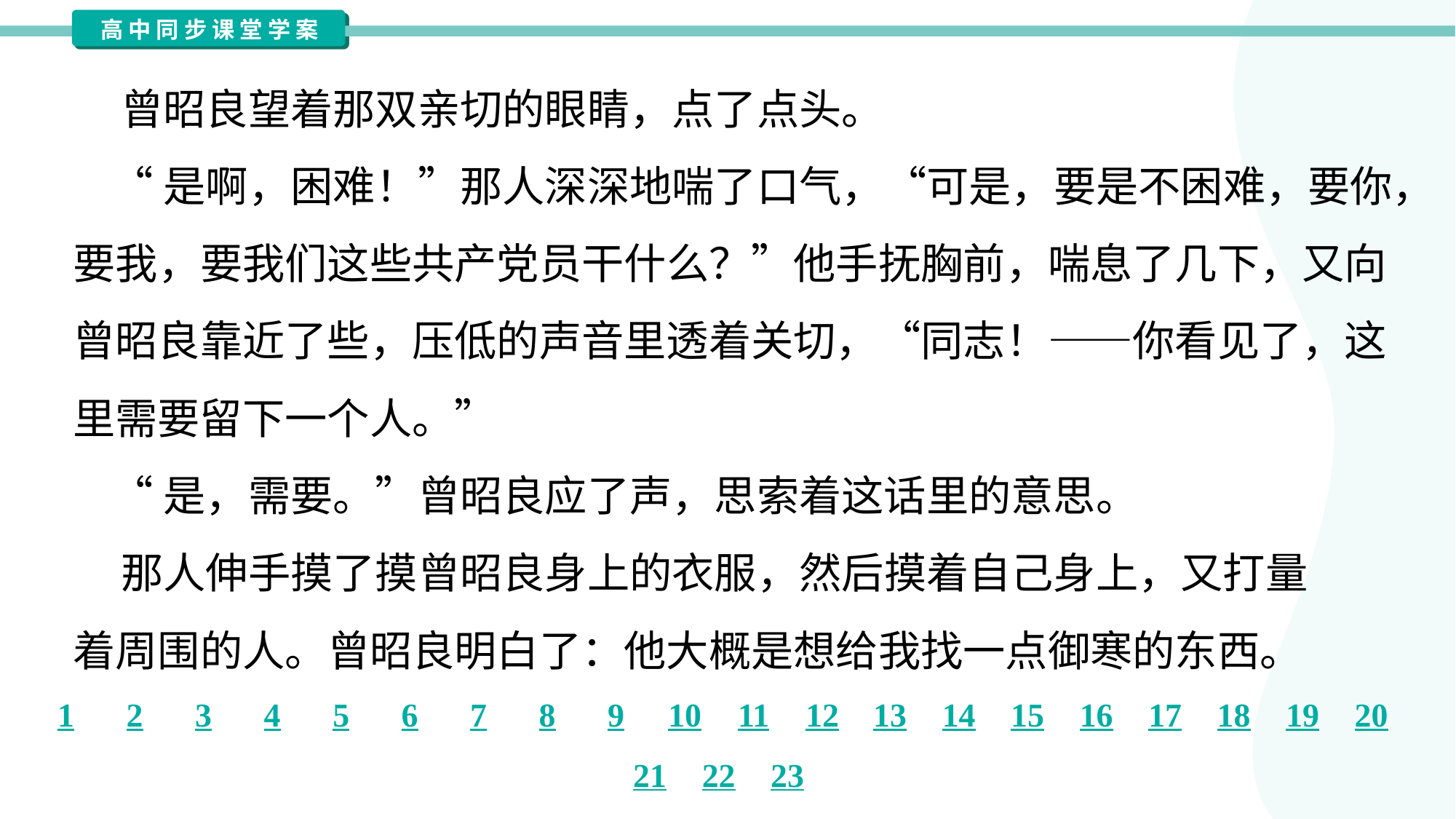

曾昭良望着那双亲切的眼睛，点了点头。
    “是啊，困难！”那人深深地喘了口气，“可是，要是不困难，要你，
要我，要我们这些共产党员干什么？”他手抚胸前，喘息了几下，又向
曾昭良靠近了些，压低的声音里透着关切，“同志！——你看见了，这
里需要留下一个人。”
    “是，需要。”曾昭良应了声，思索着这话里的意思。
    那人伸手摸了摸曾昭良身上的衣服，然后摸着自己身上，又打量
着周围的人。曾昭良明白了：他大概是想给我找一点御寒的东西。